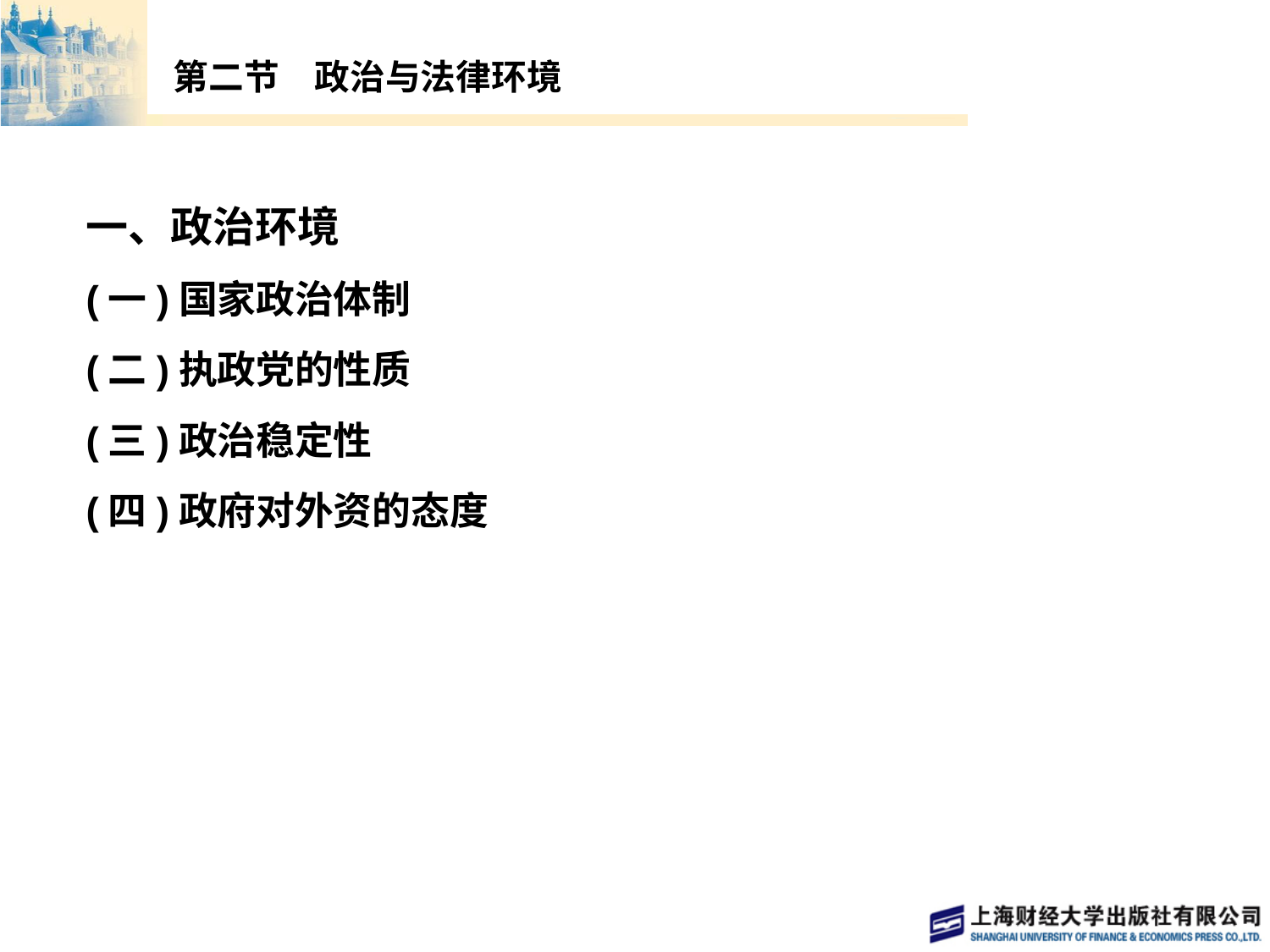

# 第二节　政治与法律环境
一、政治环境
(一)国家政治体制
(二)执政党的性质
(三)政治稳定性
(四)政府对外资的态度